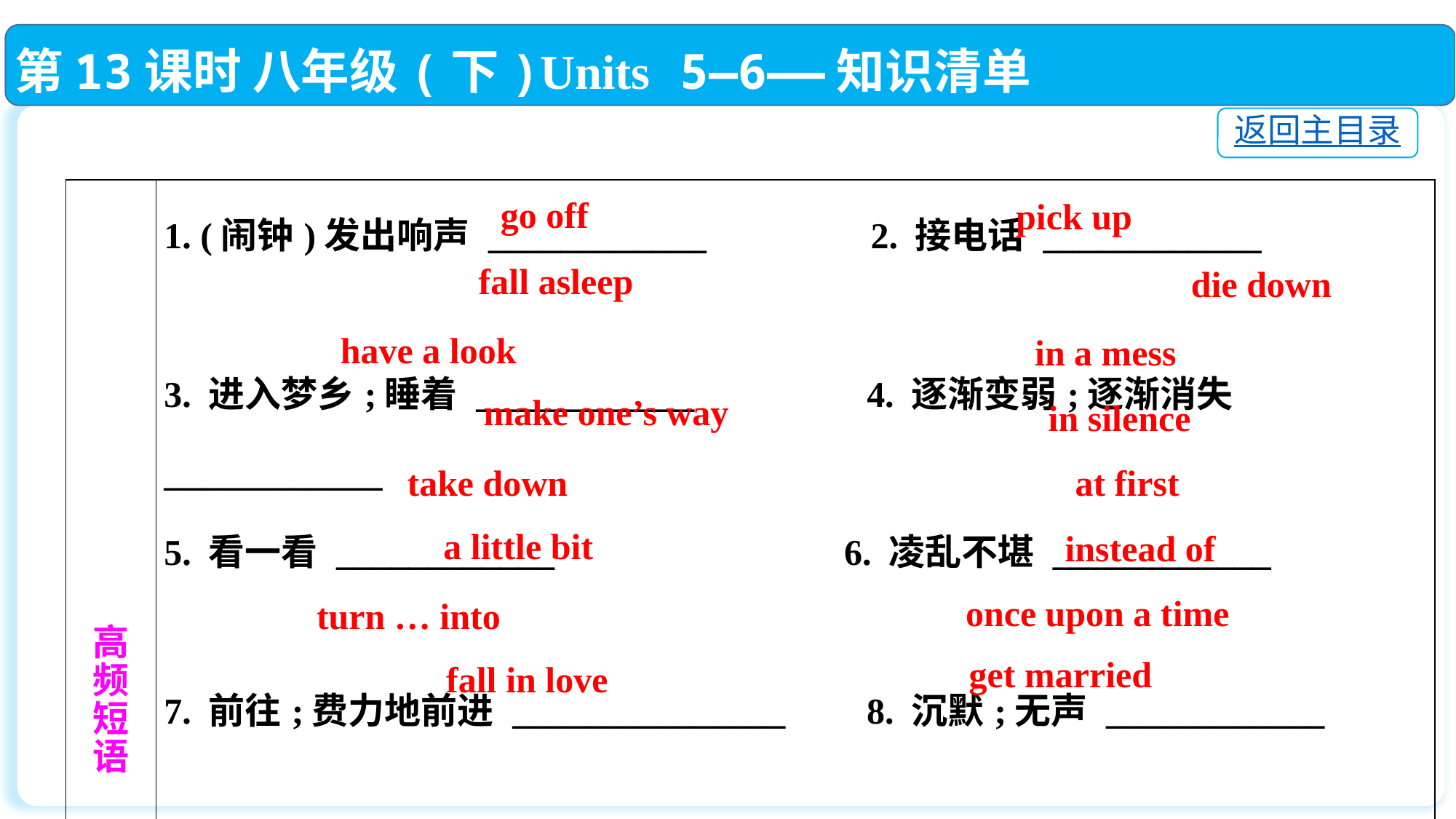

第13课时 八年级(下)Units 5—6——知识清单

返回主目录
| 高 频 短 语 | 1. (闹钟)发出响声 \_\_\_\_\_\_\_\_\_\_\_\_　　　　2. 接电话 \_\_\_\_\_\_\_\_\_\_\_\_　　　　　　　 3. 进入梦乡;睡着 \_\_\_\_\_\_\_\_\_\_\_\_　　　　 4. 逐渐变弱;逐渐消失 \_\_\_\_\_\_\_\_\_\_\_\_　　　　　　　 5. 看一看 \_\_\_\_\_\_\_\_\_\_\_\_　　　　　　　 6. 凌乱不堪 \_\_\_\_\_\_\_\_\_\_\_\_　　　　　　　 7. 前往;费力地前进 \_\_\_\_\_\_\_\_\_\_\_\_\_\_\_ 　 8. 沉默;无声 \_\_\_\_\_\_\_\_\_\_\_\_　　　　　　　 9. 拆除;记录 \_\_\_\_\_\_\_\_\_\_\_\_　　　　　 10. 首先;最初 \_\_\_\_\_\_\_\_\_\_\_\_　 　　　　　　 11. 有点儿;稍微 \_\_\_\_\_\_\_\_\_\_\_\_　　　 12. 代替;反而 \_\_\_\_\_\_\_\_\_\_\_\_　　　　　　　 13. 变成 \_\_\_\_\_\_\_\_\_\_\_\_　　　　　　　 14. 从前 \_\_\_\_\_\_\_\_\_\_\_\_\_\_\_\_\_　　　　　　　 15. 爱上;喜欢上 \_\_\_\_\_\_\_\_\_\_\_\_　　　　 16. 结婚 \_\_\_\_\_\_\_\_\_\_\_\_ |
| --- | --- |
 go off
pick up
fall asleep
die down
have a look
in a mess
make one’s way
in silence
at first
take down
a little bit
instead of
 once upon a time
turn … into
 get married
  fall in love